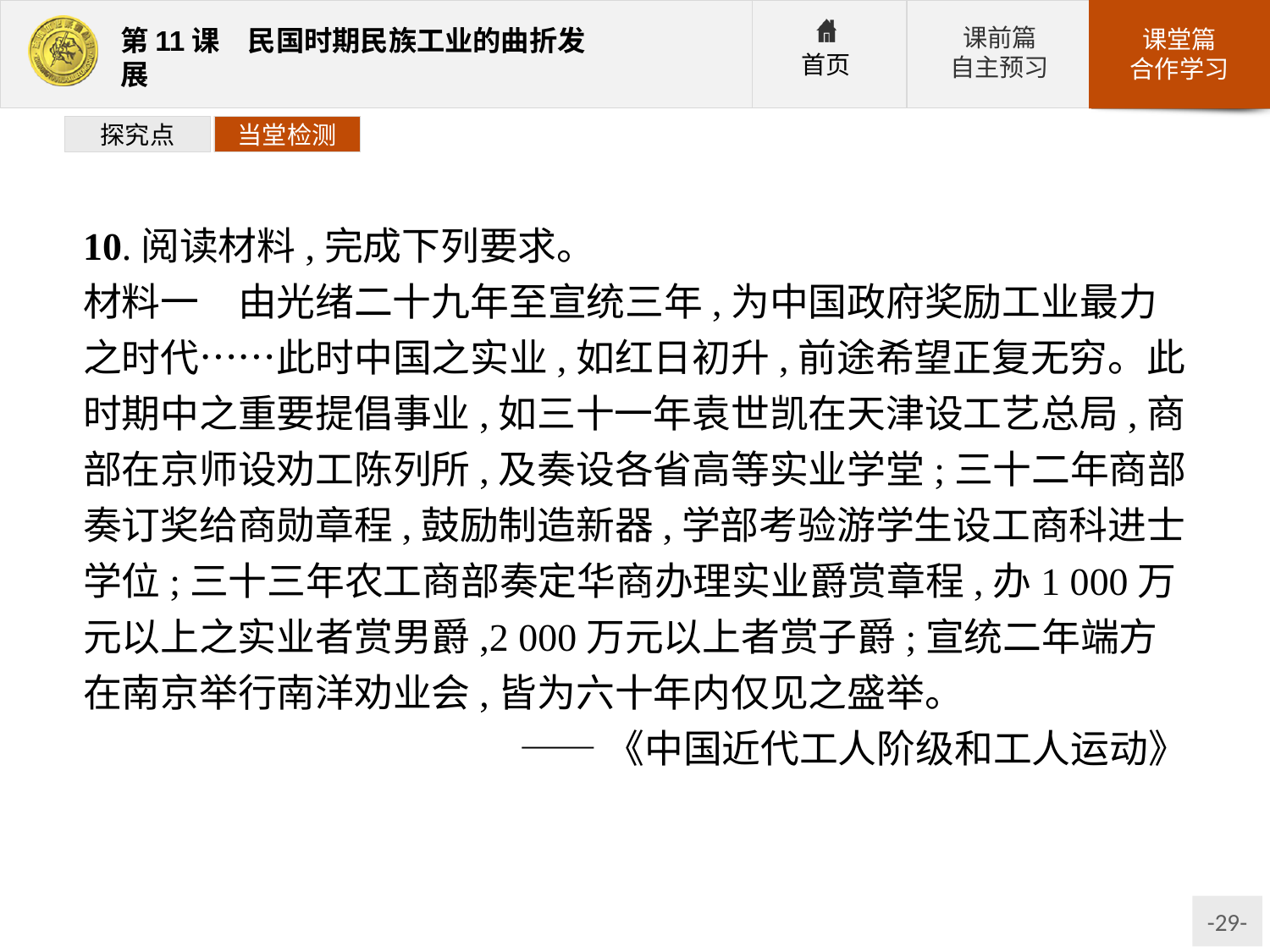

探究点
当堂检测
10.阅读材料,完成下列要求。
材料一　由光绪二十九年至宣统三年,为中国政府奖励工业最力之时代……此时中国之实业,如红日初升,前途希望正复无穷。此时期中之重要提倡事业,如三十一年袁世凯在天津设工艺总局,商部在京师设劝工陈列所,及奏设各省高等实业学堂;三十二年商部奏订奖给商勋章程,鼓励制造新器,学部考验游学生设工商科进士学位;三十三年农工商部奏定华商办理实业爵赏章程,办1 000万元以上之实业者赏男爵,2 000万元以上者赏子爵;宣统二年端方在南京举行南洋劝业会,皆为六十年内仅见之盛举。
——《中国近代工人阶级和工人运动》